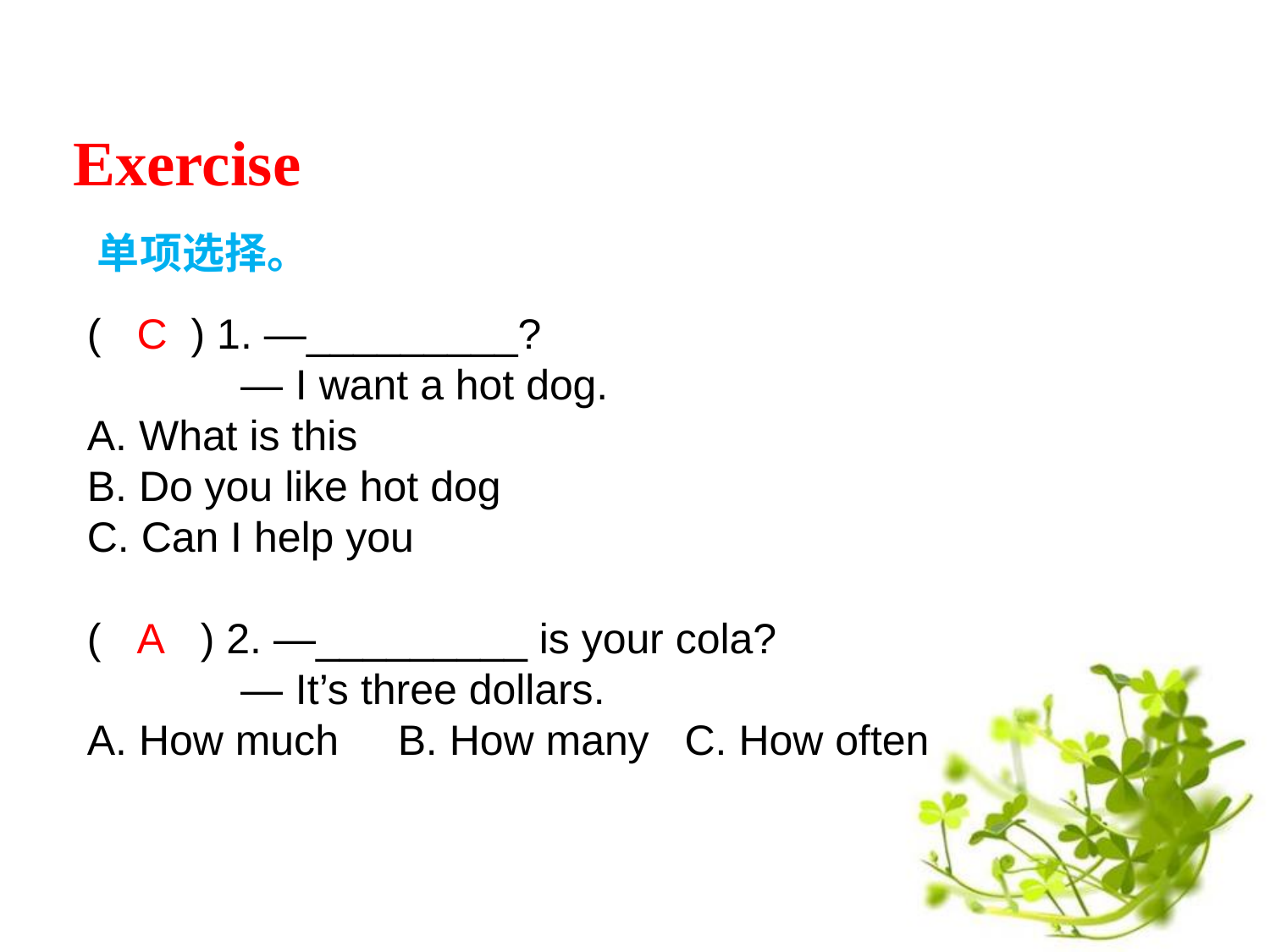

Exercise
单项选择。
(   C  ) 1. —_________?
             — I want a hot dog.
A. What is this
B. Do you like hot dog
C. Can I help you
(   A   ) 2. —_________ is your cola?
             — It’s three dollars.
A. How much     B. How many   C. How often